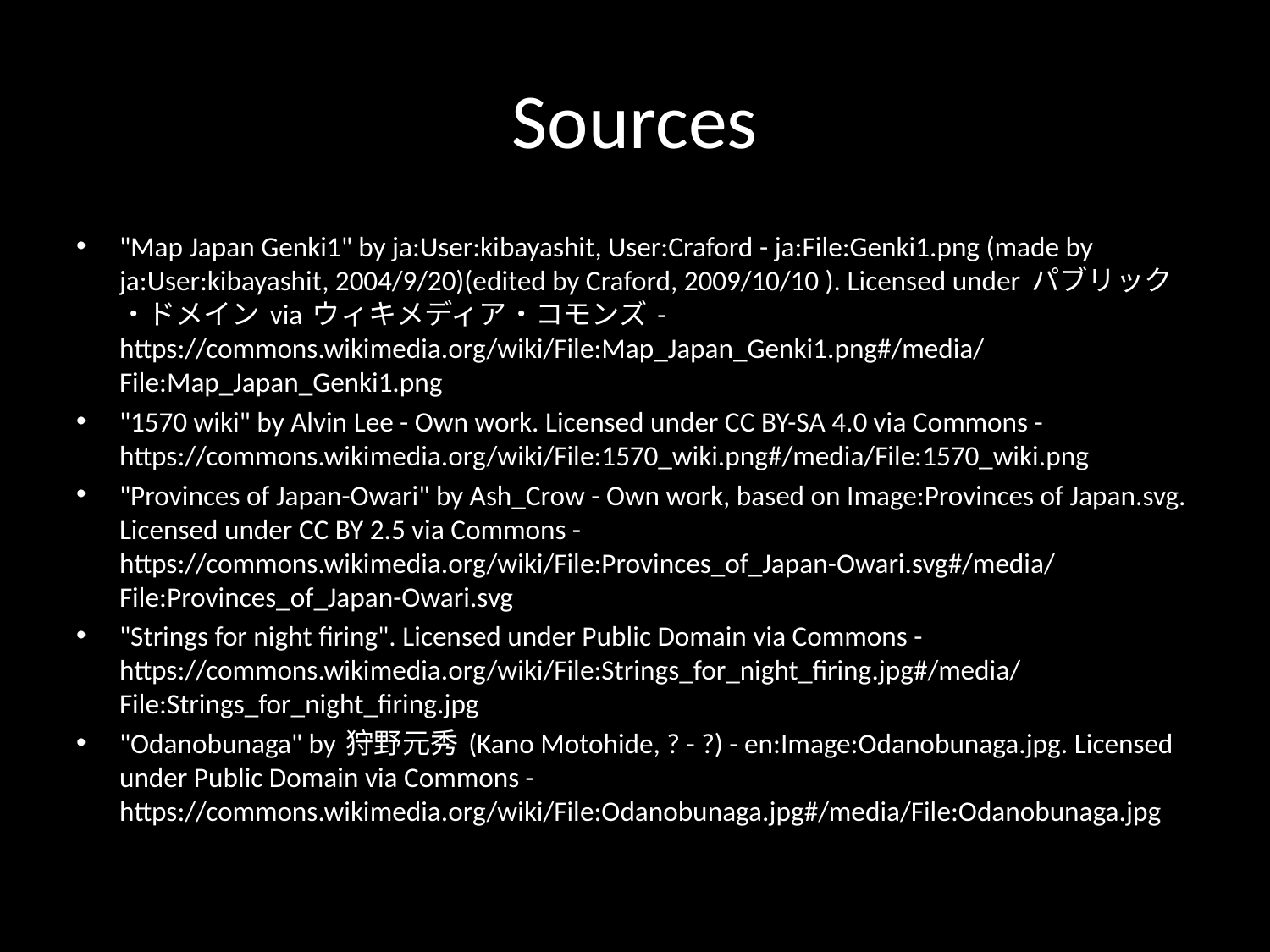

# Sources
"Map Japan Genki1" by ja:User:kibayashit, User:Craford - ja:File:Genki1.png (made by ja:User:kibayashit, 2004/9/20)(edited by Craford, 2009/10/10 ). Licensed under パブリック・ドメイン via ウィキメディア・コモンズ - https://commons.wikimedia.org/wiki/File:Map_Japan_Genki1.png#/media/File:Map_Japan_Genki1.png
"1570 wiki" by Alvin Lee - Own work. Licensed under CC BY-SA 4.0 via Commons - https://commons.wikimedia.org/wiki/File:1570_wiki.png#/media/File:1570_wiki.png
"Provinces of Japan-Owari" by Ash_Crow - Own work, based on Image:Provinces of Japan.svg. Licensed under CC BY 2.5 via Commons - https://commons.wikimedia.org/wiki/File:Provinces_of_Japan-Owari.svg#/media/File:Provinces_of_Japan-Owari.svg
"Strings for night firing". Licensed under Public Domain via Commons - https://commons.wikimedia.org/wiki/File:Strings_for_night_firing.jpg#/media/File:Strings_for_night_firing.jpg
"Odanobunaga" by 狩野元秀 (Kano Motohide, ? - ?) - en:Image:Odanobunaga.jpg. Licensed under Public Domain via Commons - https://commons.wikimedia.org/wiki/File:Odanobunaga.jpg#/media/File:Odanobunaga.jpg